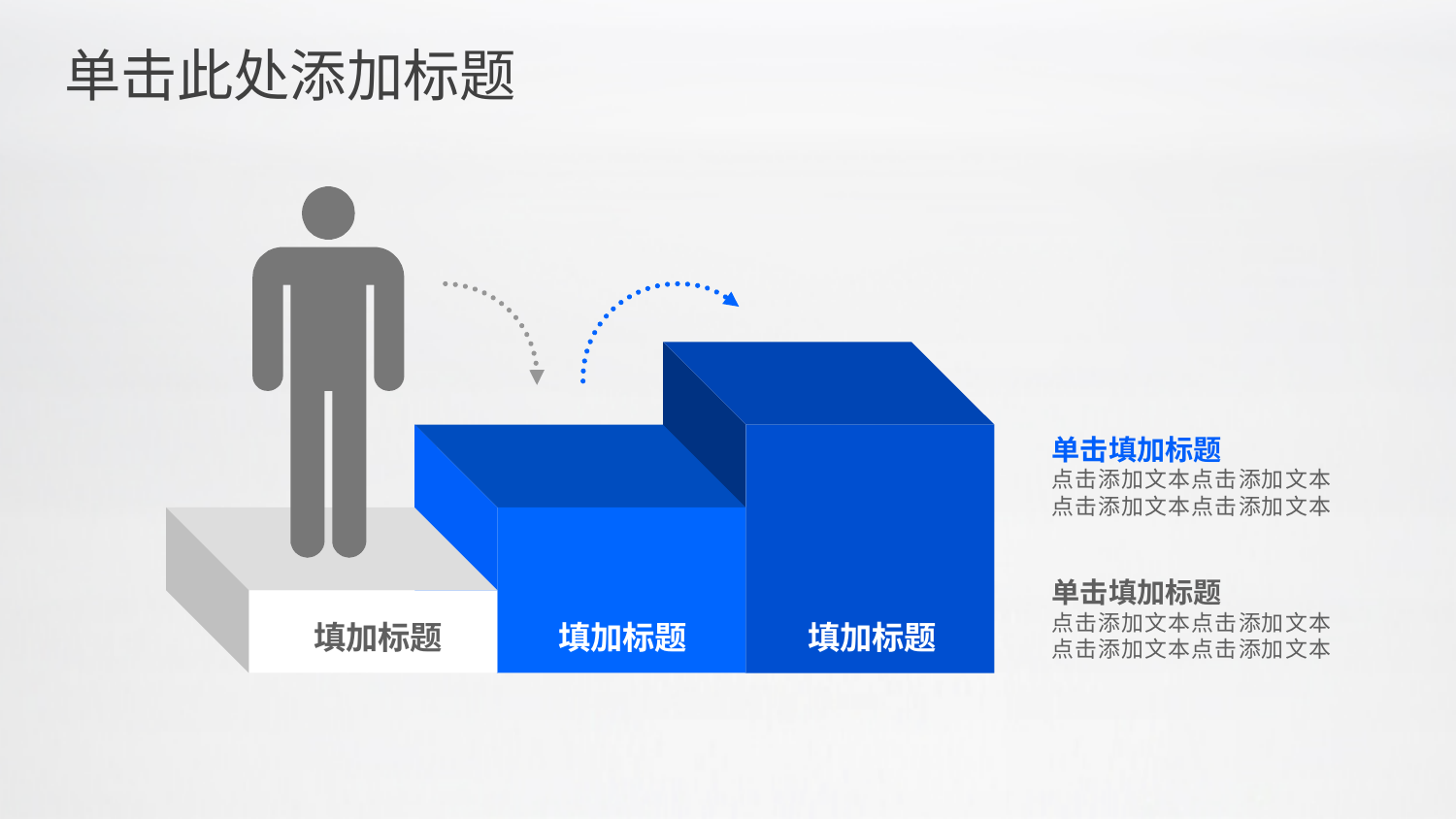

单击此处添加标题

填加标题

 填加标题
单击填加标题
点击添加文本点击添加文本
点击添加文本点击添加文本

   填加标题
单击填加标题
点击添加文本点击添加文本
点击添加文本点击添加文本